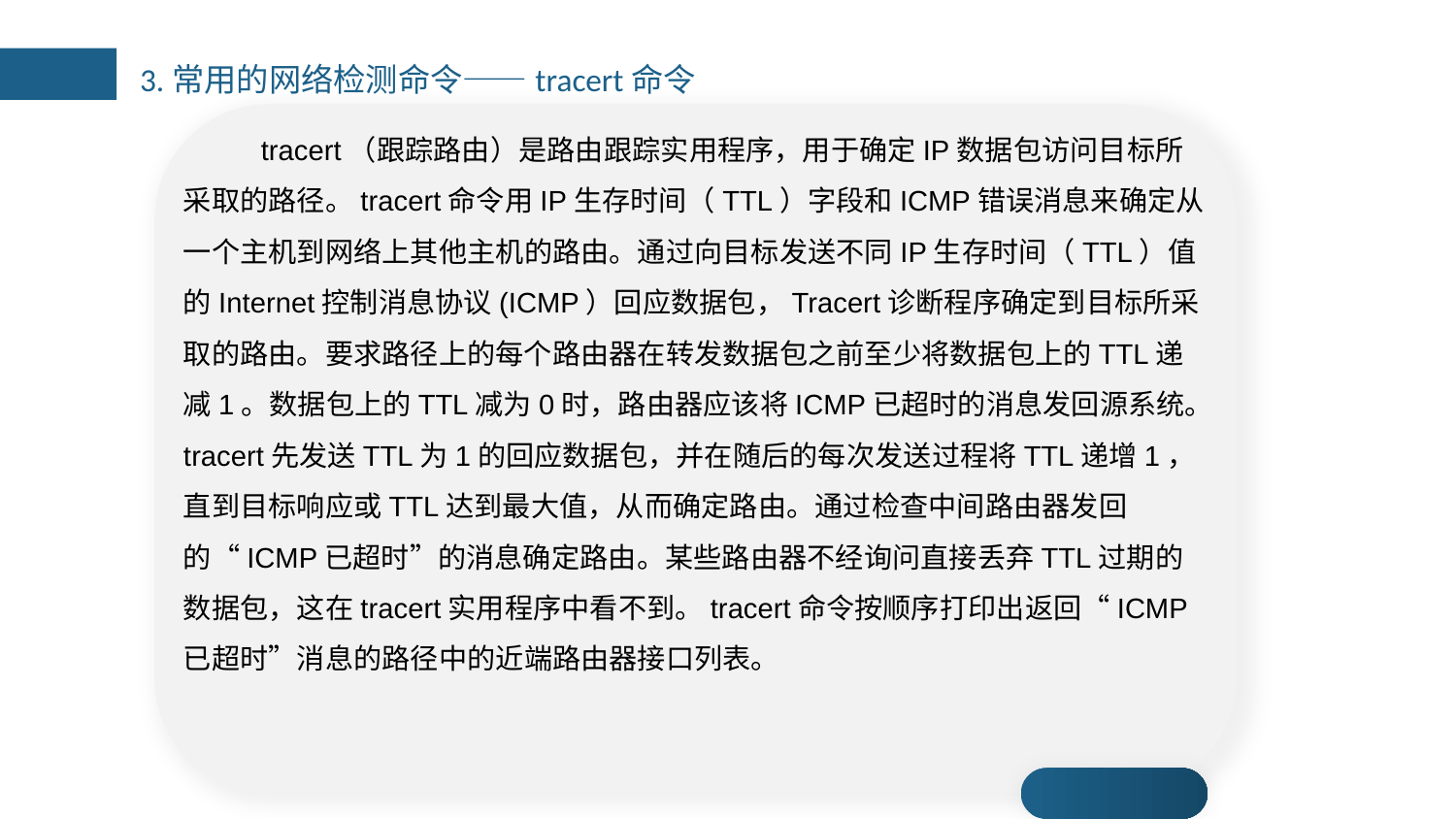

3.常用的网络检测命令——tracert命令

tracert（跟踪路由）是路由跟踪实用程序，用于确定IP数据包访问目标所采取的路径。tracert命令用IP生存时间（TTL）字段和ICMP错误消息来确定从一个主机到网络上其他主机的路由。通过向目标发送不同IP生存时间（TTL）值的Internet控制消息协议(ICMP）回应数据包，Tracert诊断程序确定到目标所采取的路由。要求路径上的每个路由器在转发数据包之前至少将数据包上的TTL递减1。数据包上的TTL减为0时，路由器应该将ICMP已超时的消息发回源系统。tracert先发送TTL为1的回应数据包，并在随后的每次发送过程将TTL递增1，直到目标响应或TTL达到最大值，从而确定路由。通过检查中间路由器发回的“ICMP已超时”的消息确定路由。某些路由器不经询问直接丢弃TTL过期的数据包，这在tracert实用程序中看不到。tracert命令按顺序打印出返回“ICMP已超时”消息的路径中的近端路由器接口列表。